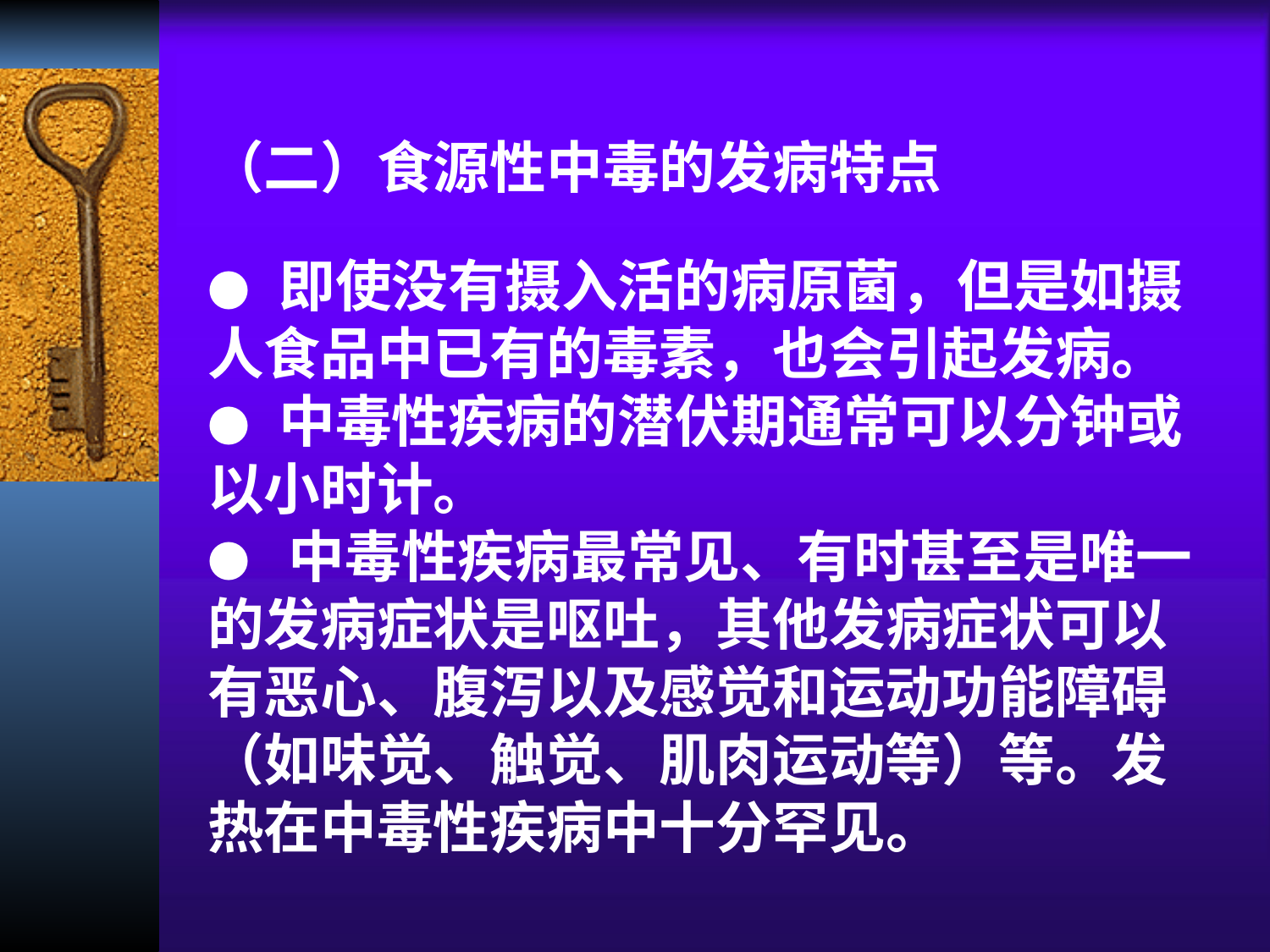

（二）食源性中毒的发病特点

●  即使没有摄入活的病原菌，但是如摄人食品中已有的毒素，也会引起发病。
●  中毒性疾病的潜伏期通常可以分钟或以小时计。
●   中毒性疾病最常见、有时甚至是唯一的发病症状是呕吐，其他发病症状可以有恶心、腹泻以及感觉和运动功能障碍（如味觉、触觉、肌肉运动等）等。发热在中毒性疾病中十分罕见。